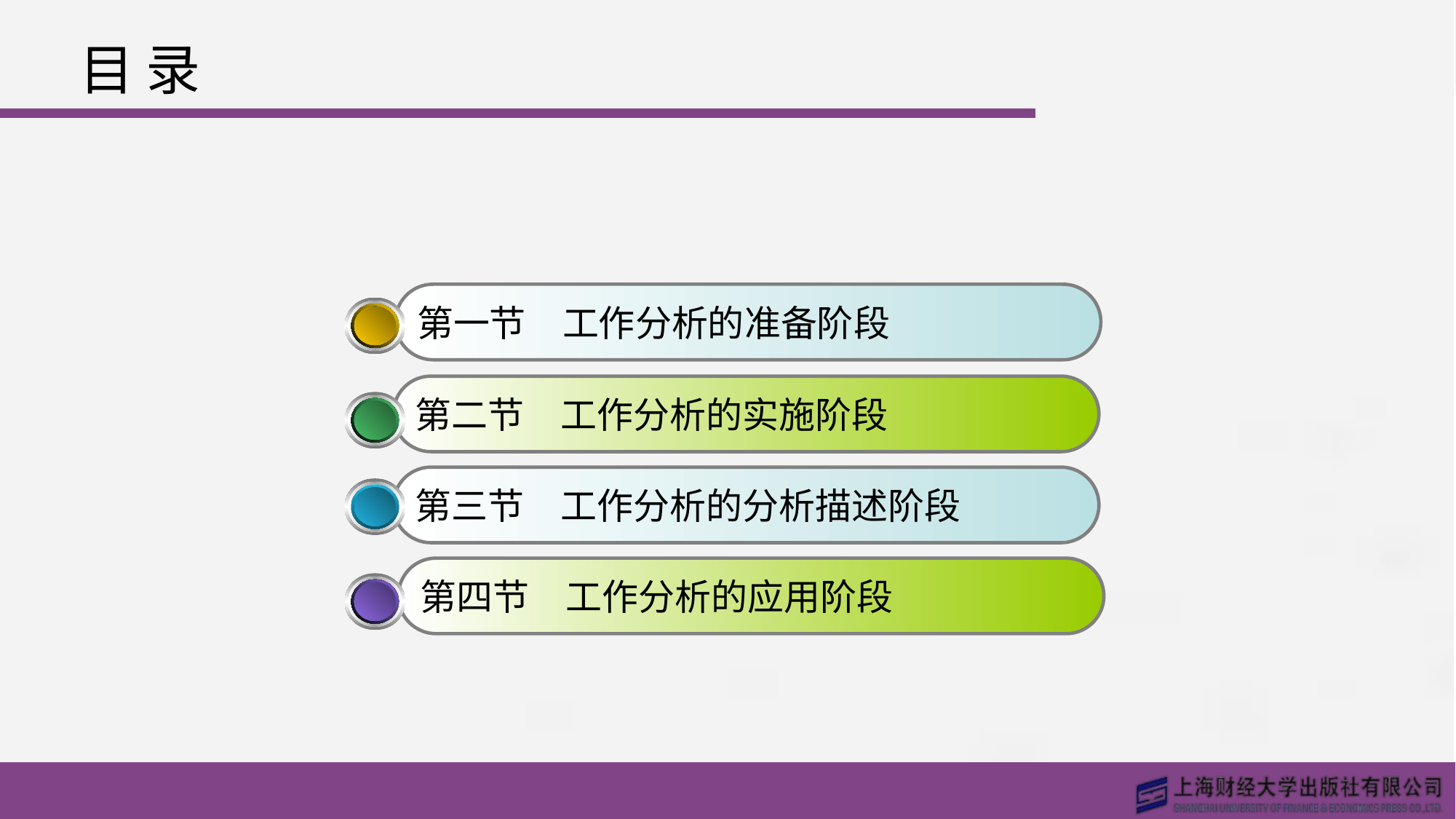

# 目 录

第一节　工作分析的准备阶段

第二节　工作分析的实施阶段

第三节　工作分析的分析描述阶段

第四节　工作分析的应用阶段